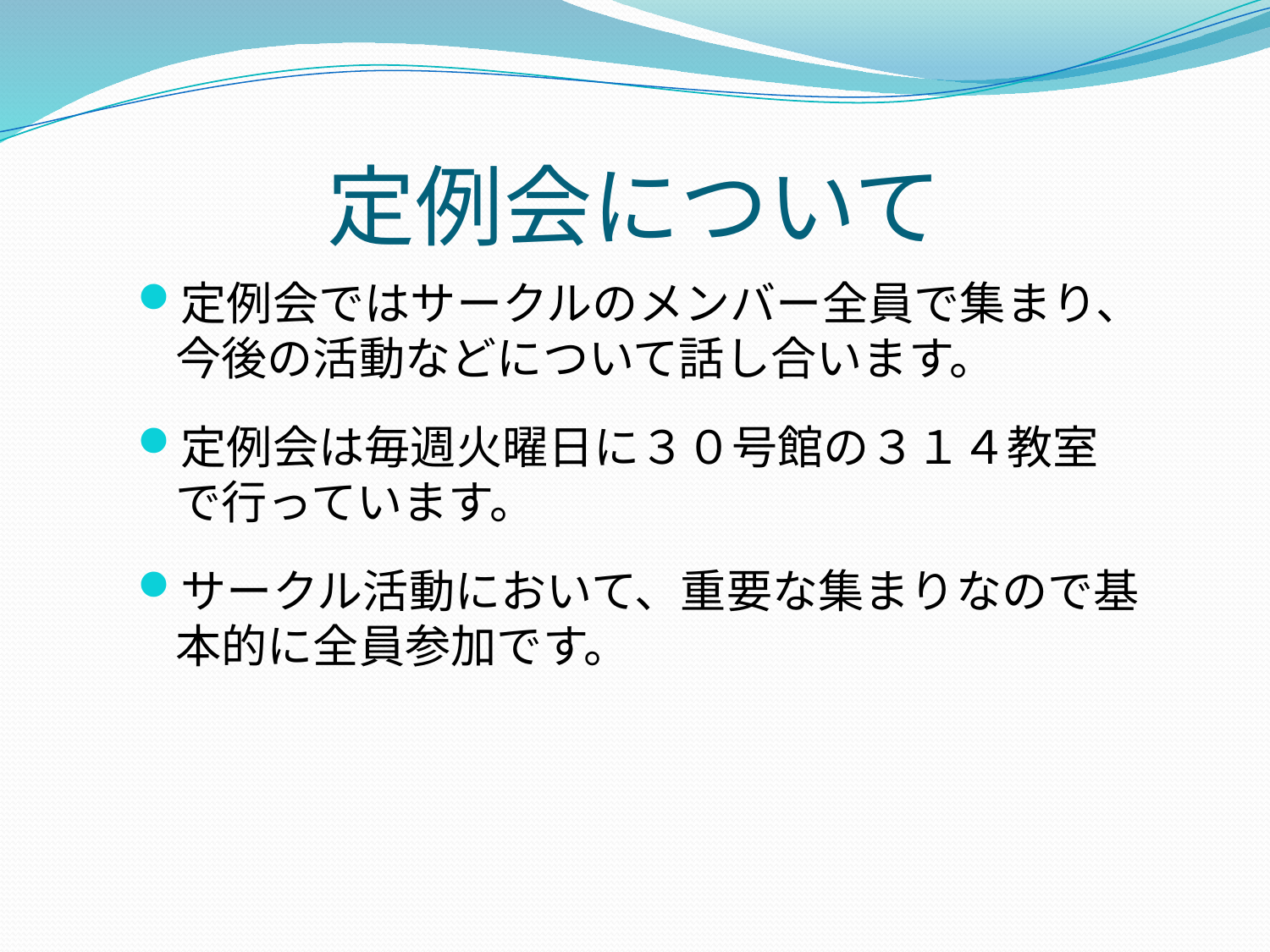

# 定例会について
定例会ではサークルのメンバー全員で集まり、今後の活動などについて話し合います。

定例会は毎週火曜日に３０号館の３１４教室で行っています。

サークル活動において、重要な集まりなので基本的に全員参加です。